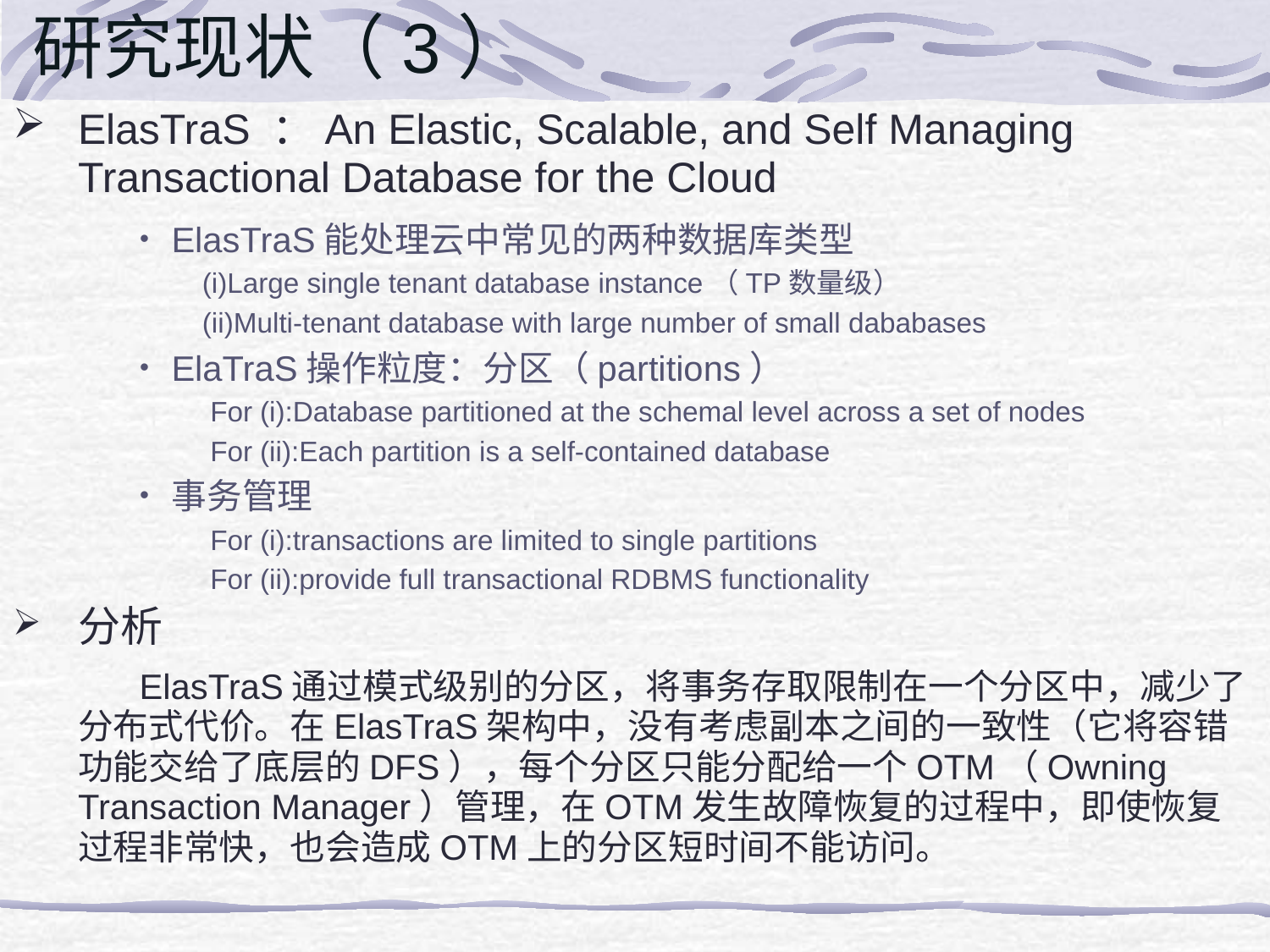

# 研究现状（3）
ElasTraS ：An Elastic, Scalable, and Self Managing Transactional Database for the Cloud
ElasTraS能处理云中常见的两种数据库类型
        (i)Large single tenant database instance（TP数量级）
        (ii)Multi-tenant database with large number of small dababases
ElaTraS操作粒度：分区（partitions）
         For (i):Database partitioned at the schemal level across a set of nodes
         For (ii):Each partition is a self-contained database
事务管理
         For (i):transactions are limited to single partitions
         For (ii):provide full transactional RDBMS functionality
分析
             ElasTraS通过模式级别的分区，将事务存取限制在一个分区中，减少了分布式代价。在ElasTraS架构中，没有考虑副本之间的一致性（它将容错功能交给了底层的DFS），每个分区只能分配给一个OTM（Owning Transaction Manager）管理，在OTM发生故障恢复的过程中，即使恢复过程非常快，也会造成OTM上的分区短时间不能访问。